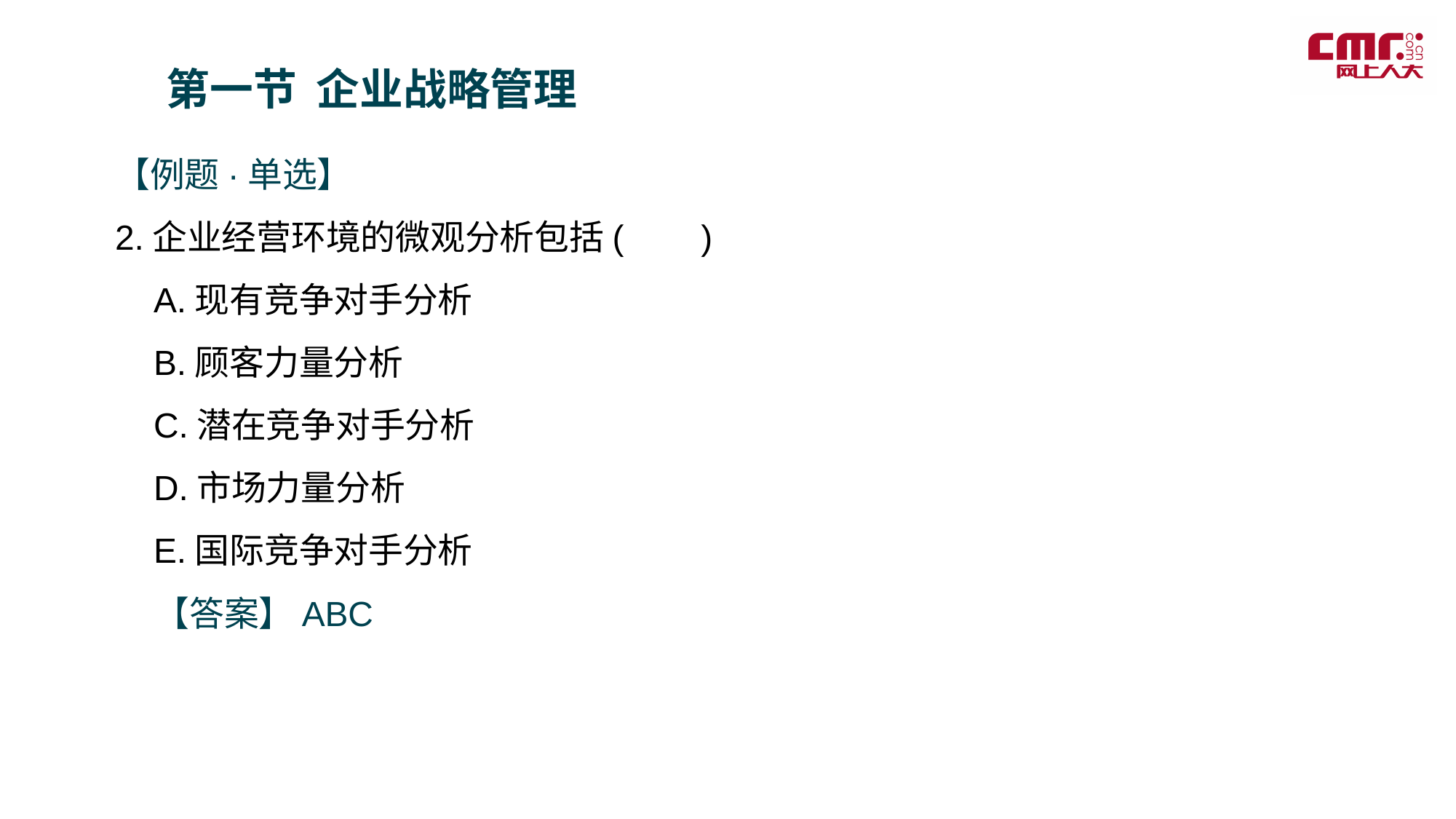

第一节  企业战略管理
【例题·单选】
2.企业经营环境的微观分析包括(        )
    A.现有竞争对手分析
    B.顾客力量分析
    C.潜在竞争对手分析
    D.市场力量分析
    E.国际竞争对手分析
    【答案】ABC